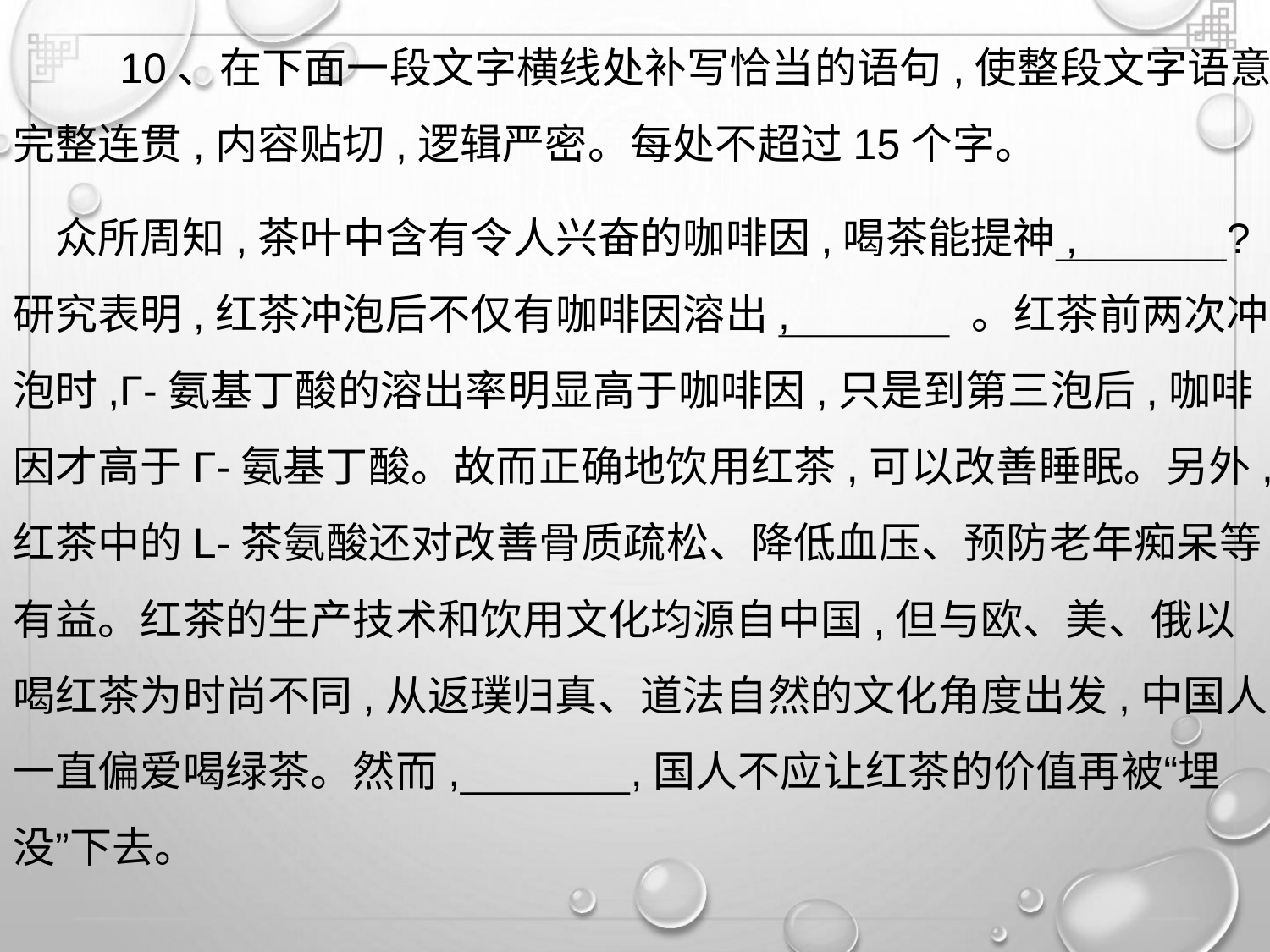

10、在下面一段文字横线处补写恰当的语句,使整段文字语意
完整连贯,内容贴切,逻辑严密。每处不超过15个字。
众所周知,茶叶中含有令人兴奋的咖啡因,喝茶能提神,
?
研究表明,红茶冲泡后不仅有咖啡因溶出, 。红茶前两次冲
泡时,Γ-氨基丁酸的溶出率明显高于咖啡因,只是到第三泡后,咖啡
因才高于Γ-氨基丁酸。故而正确地饮用红茶,可以改善睡眠。另外,
红茶中的L-茶氨酸还对改善骨质疏松、降低血压、预防老年痴呆等
有益。红茶的生产技术和饮用文化均源自中国,但与欧、美、俄以
喝红茶为时尚不同,从返璞归真、道法自然的文化角度出发,中国人
一直偏爱喝绿茶。然而,
,国人不应让红茶的价值再被“埋
没”下去。